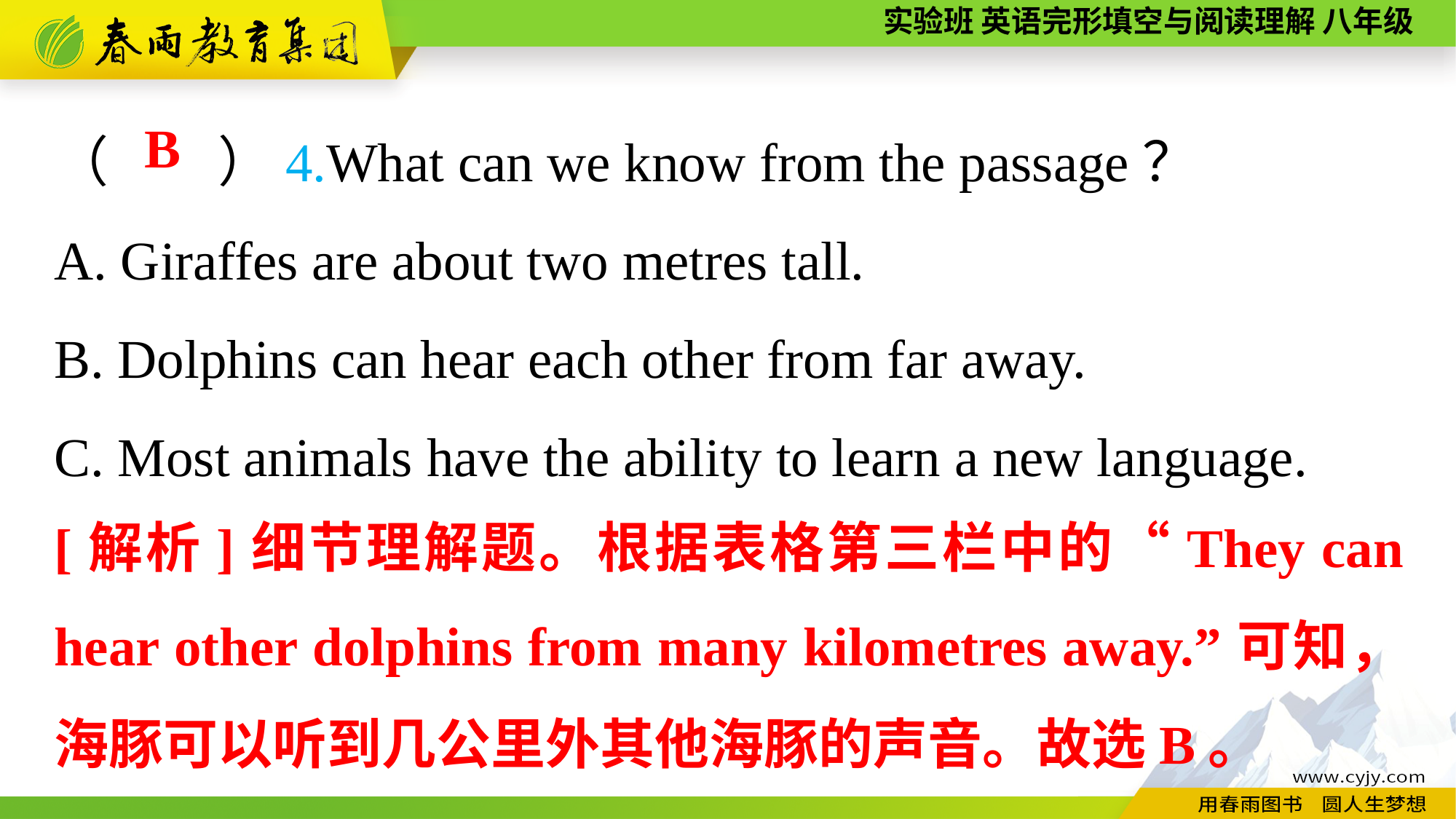

（　　）4.What can we know from the passage？
A. Giraffes are about two metres tall.
B. Dolphins can hear each other from far away.
C. Most animals have the ability to learn a new language.
B
[解析]细节理解题。根据表格第三栏中的“They can hear other dolphins from many kilometres away.”可知，海豚可以听到几公里外其他海豚的声音。故选B。